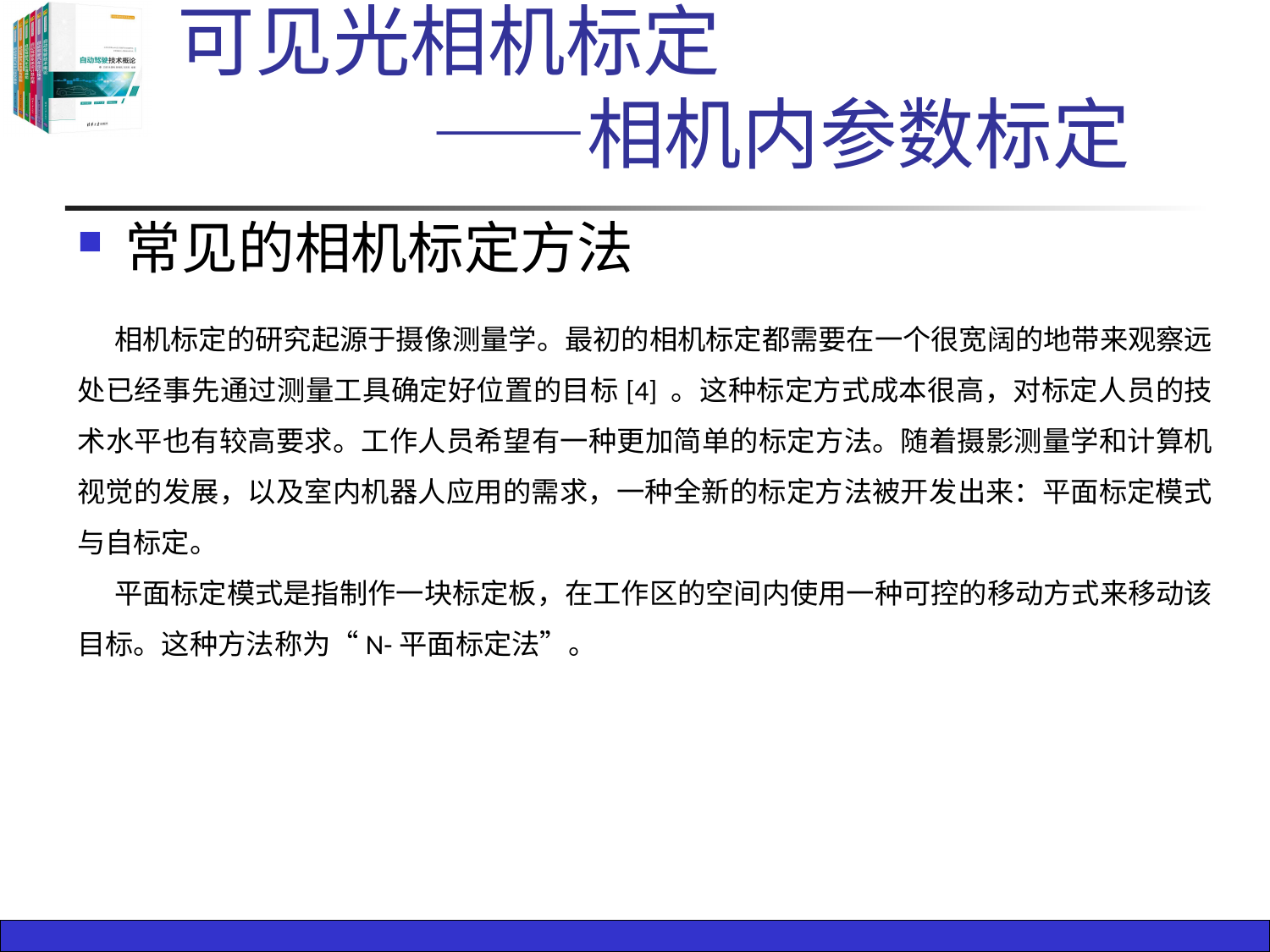

# 可见光相机标定 ——相机内参数标定
常见的相机标定方法
相机标定的研究起源于摄像测量学。最初的相机标定都需要在一个很宽阔的地带来观察远处已经事先通过测量工具确定好位置的目标[4] 。这种标定方式成本很高，对标定人员的技术水平也有较高要求。工作人员希望有一种更加简单的标定方法。随着摄影测量学和计算机视觉的发展，以及室内机器人应用的需求，一种全新的标定方法被开发出来：平面标定模式与自标定。
平面标定模式是指制作一块标定板，在工作区的空间内使用一种可控的移动方式来移动该目标。这种方法称为“N-平面标定法”。